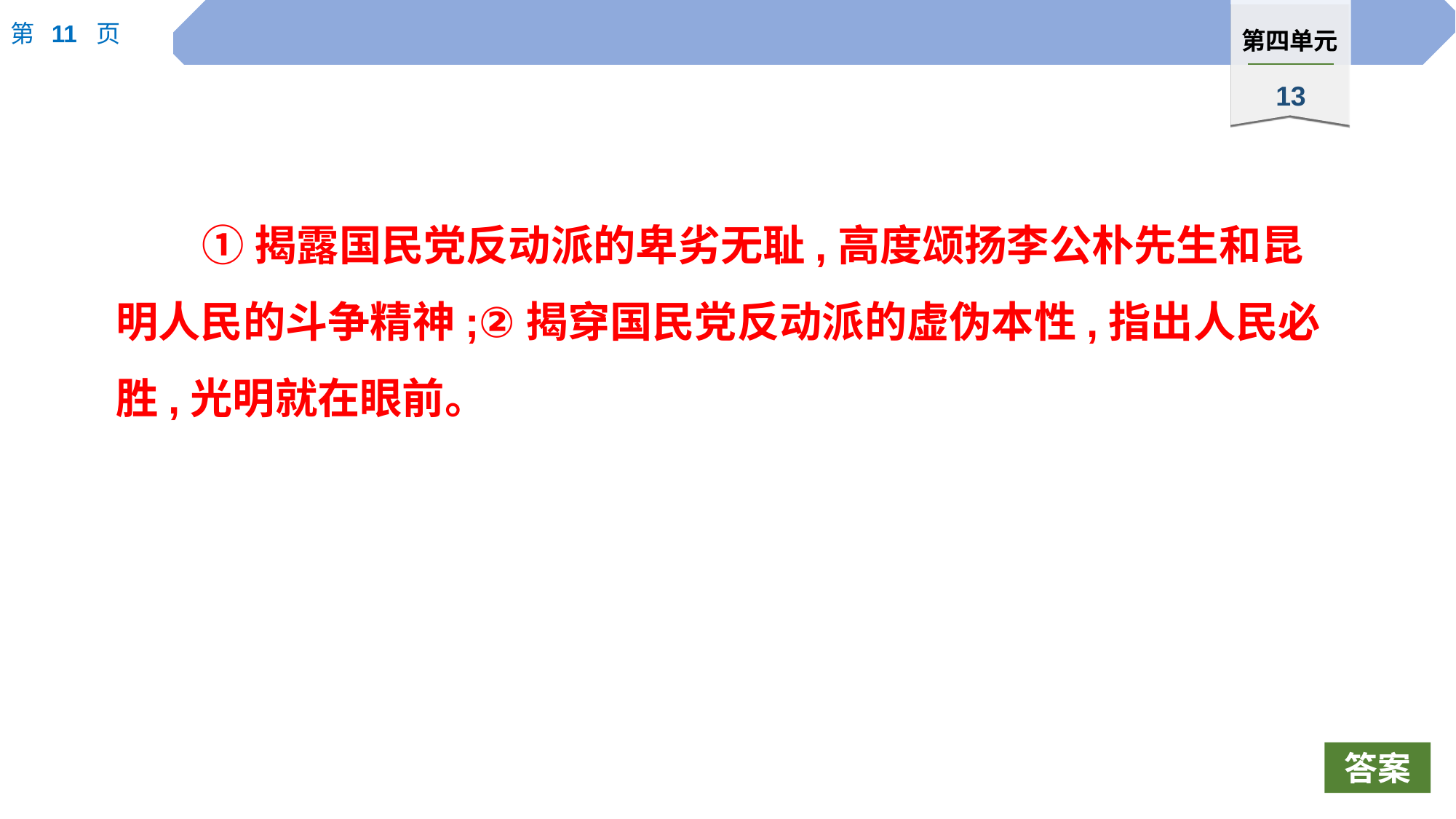

①揭露国民党反动派的卑劣无耻,高度颂扬李公朴先生和昆明人民的斗争精神;②揭穿国民党反动派的虚伪本性,指出人民必胜,光明就在眼前。

答案